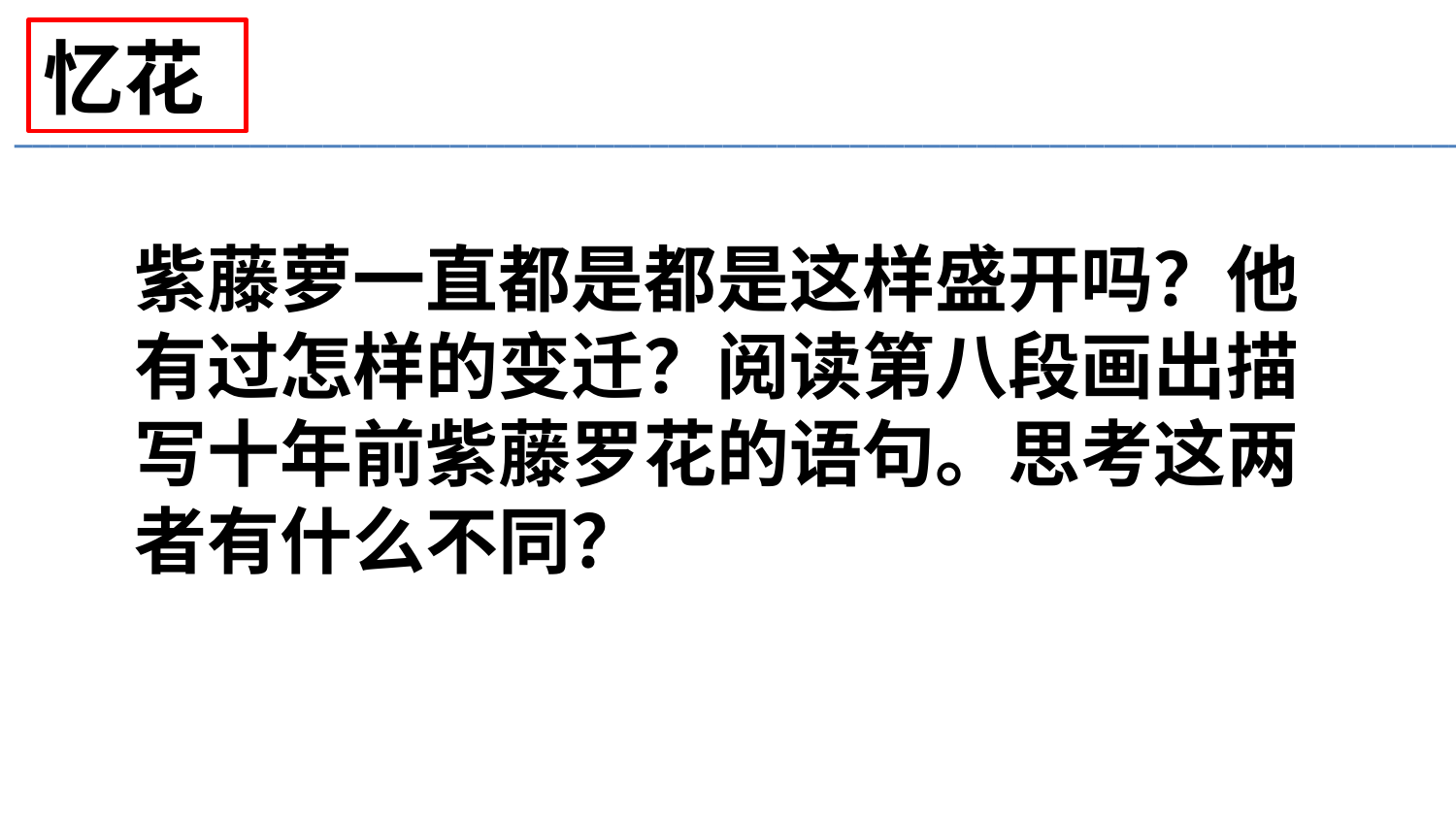

忆花
________________________________________________________________________________
紫藤萝一直都是都是这样盛开吗？他有过怎样的变迁？阅读第八段画出描写十年前紫藤罗花的语句。思考这两者有什么不同？